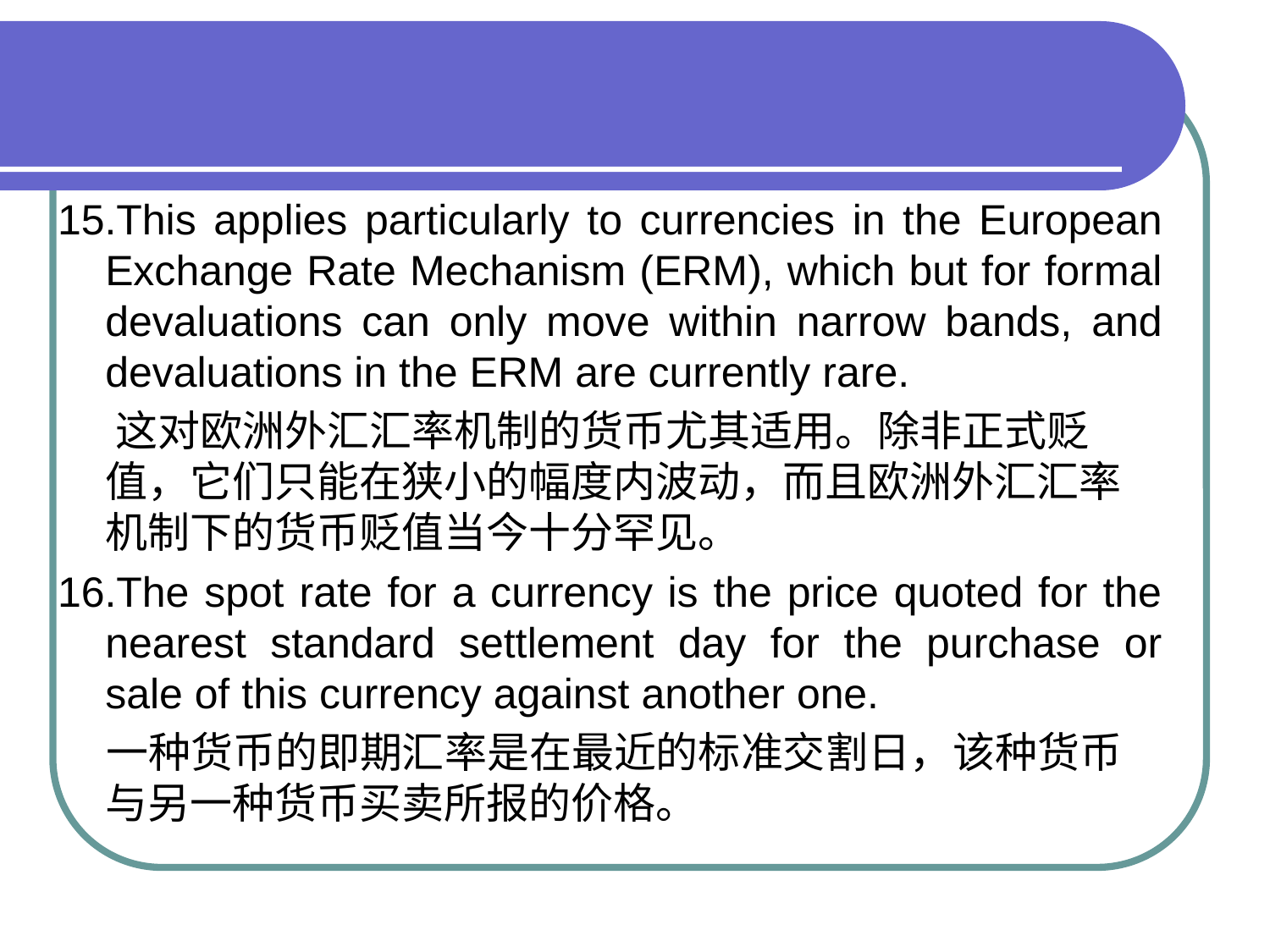

#
15.This applies particularly to currencies in the European Exchange Rate Mechanism (ERM), which but for formal devaluations can only move within narrow bands, and devaluations in the ERM are currently rare.
     这对欧洲外汇汇率机制的货币尤其适用。除非正式贬值，它们只能在狭小的幅度内波动，而且欧洲外汇汇率机制下的货币贬值当今十分罕见。
16.The spot rate for a currency is the price quoted for the nearest standard settlement day for the purchase or sale of this currency against another one.
    一种货币的即期汇率是在最近的标准交割日，该种货币与另一种货币买卖所报的价格。